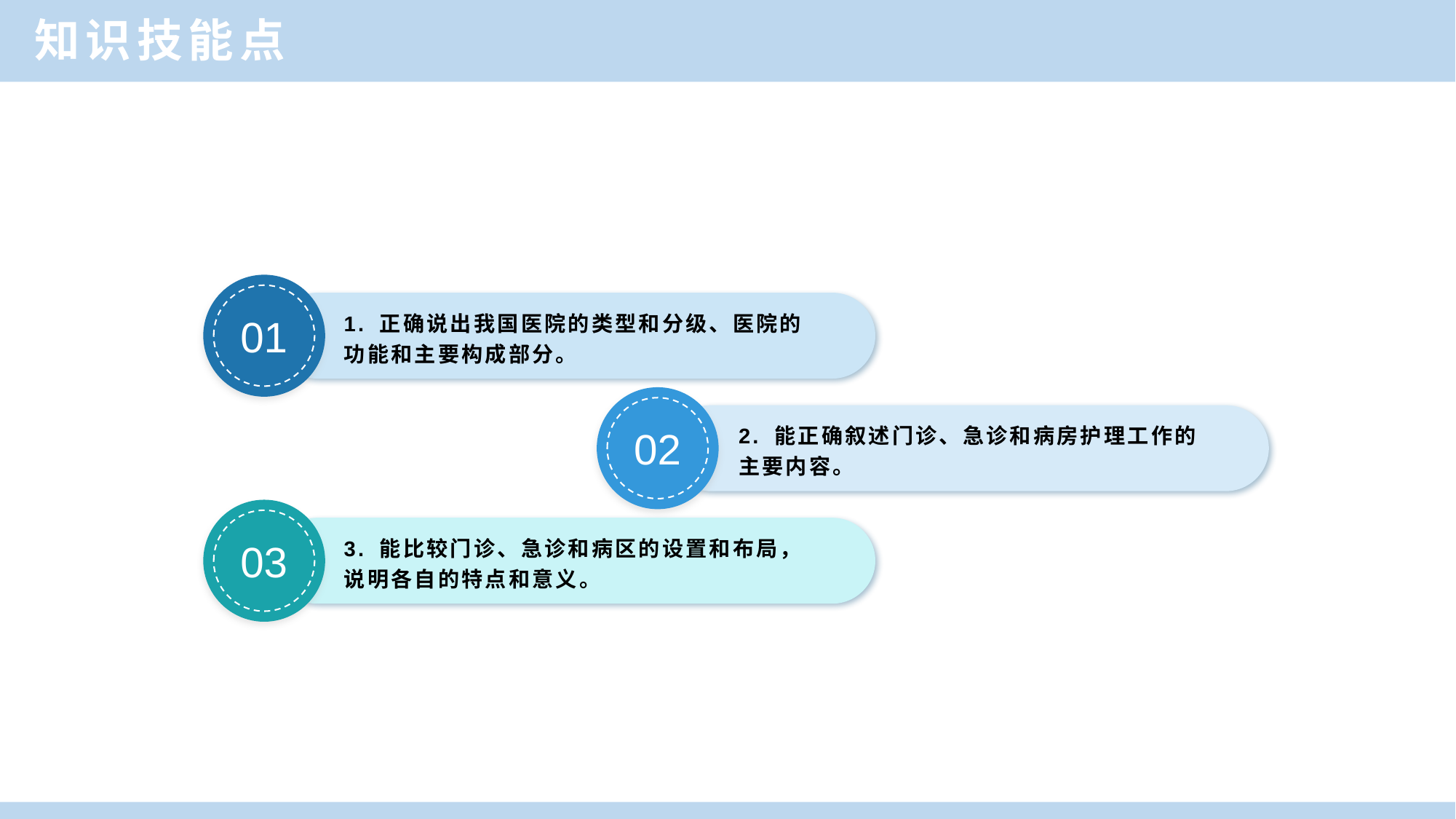

知识技能点

01

1. 正确说出我国医院的类型和分级、医院的功能和主要构成部分。

02

2. 能正确叙述门诊、急诊和病房护理工作的主要内容。

03

3. 能比较门诊、急诊和病区的设置和布局，说明各自的特点和意义。